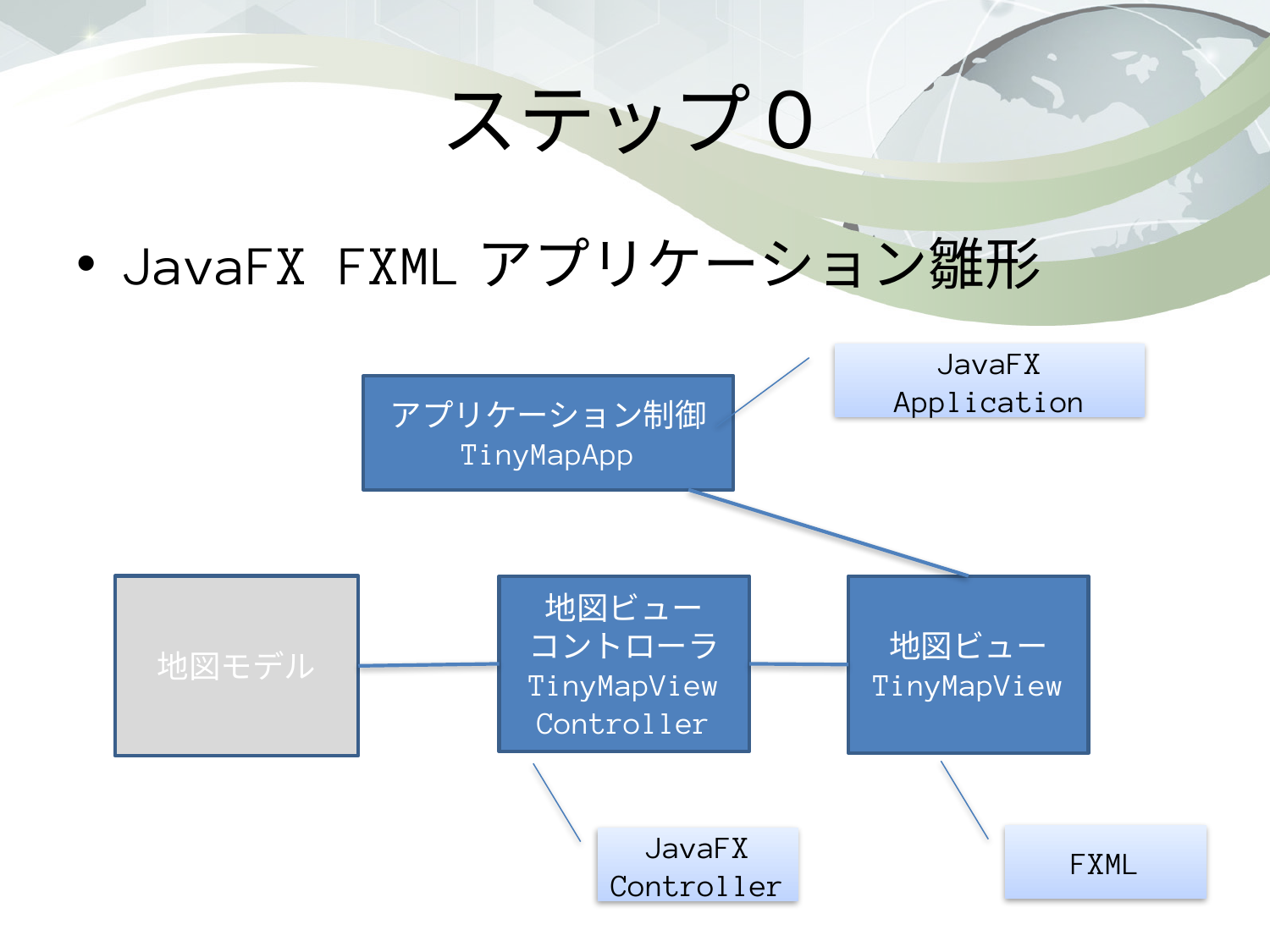

# ステップ０
JavaFX FXMLアプリケーション雛形
JavaFX Application
アプリケーション制御
TinyMapApp
地図モデル
地図ビュー
コントローラ
TinyMapView
Controller
地図ビュー
TinyMapView
FXML
JavaFX
Controller